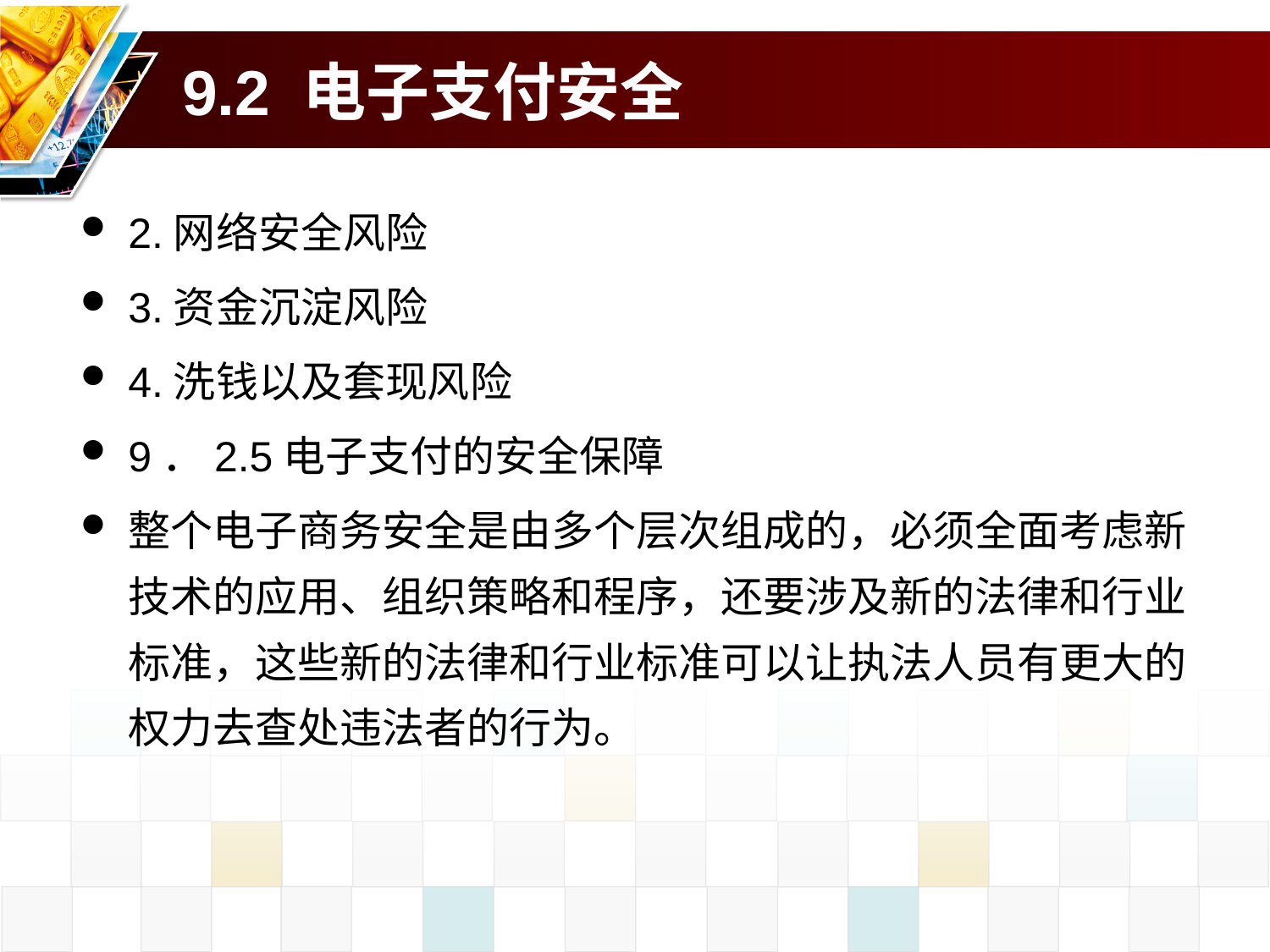

# 9.2 电子支付安全
2.网络安全风险
3.资金沉淀风险
4.洗钱以及套现风险
9．2.5电子支付的安全保障
整个电子商务安全是由多个层次组成的，必须全面考虑新技术的应用、组织策略和程序，还要涉及新的法律和行业标准，这些新的法律和行业标准可以让执法人员有更大的权力去查处违法者的行为。